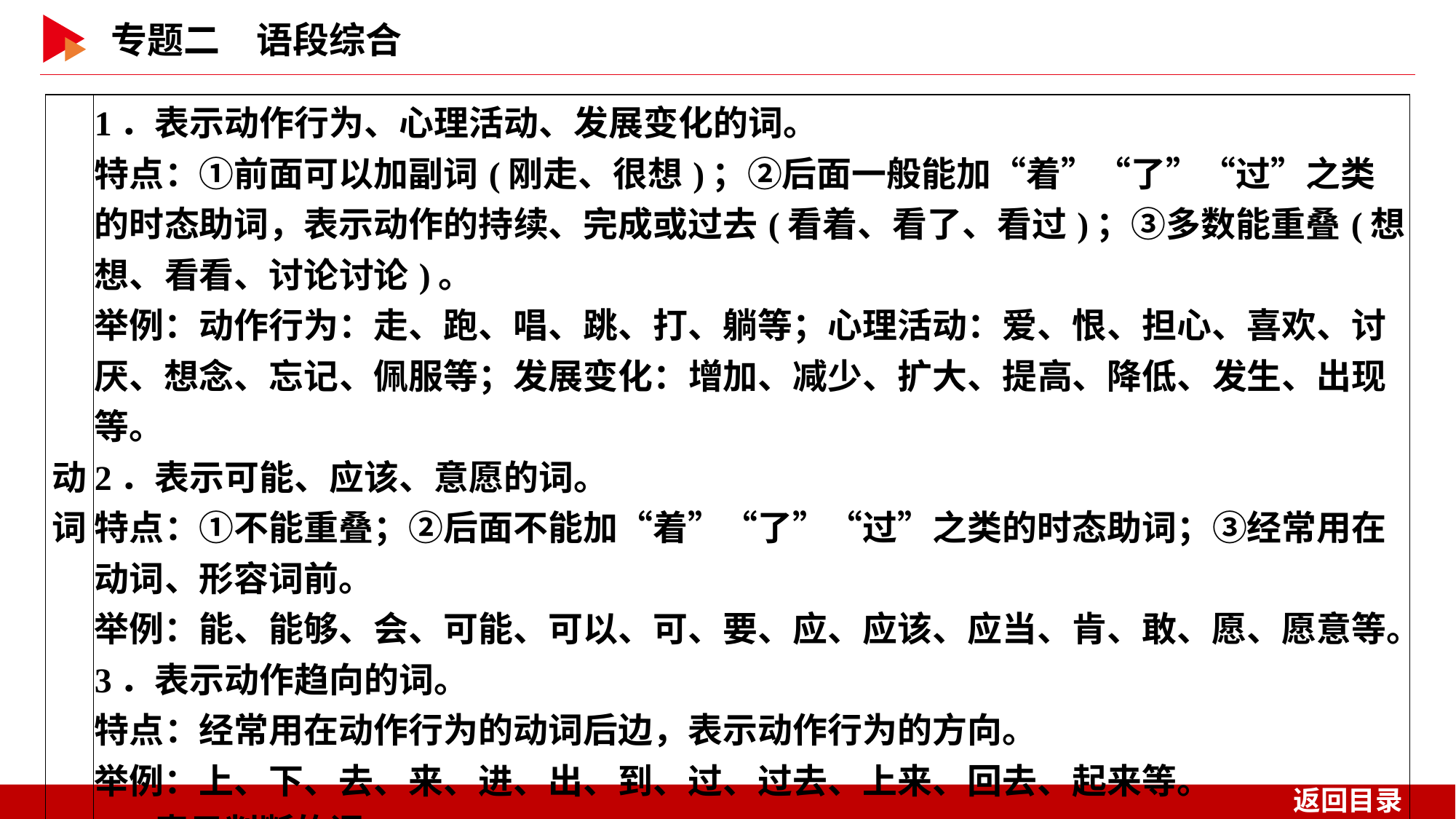

| 动词 | 1．表示动作行为、心理活动、发展变化的词。 特点：①前面可以加副词(刚走、很想)；②后面一般能加“着”“了”“过”之类的时态助词，表示动作的持续、完成或过去(看着、看了、看过)；③多数能重叠(想想、看看、讨论讨论)。 举例：动作行为：走、跑、唱、跳、打、躺等；心理活动：爱、恨、担心、喜欢、讨厌、想念、忘记、佩服等；发展变化：增加、减少、扩大、提高、降低、发生、出现等。 2．表示可能、应该、意愿的词。 特点：①不能重叠；②后面不能加“着”“了”“过”之类的时态助词；③经常用在动词、形容词前。 举例：能、能够、会、可能、可以、可、要、应、应该、应当、肯、敢、愿、愿意等。 3．表示动作趋向的词。 特点：经常用在动作行为的动词后边，表示动作行为的方向。 举例：上、下、去、来、进、出、到、过、过去、上来、回去、起来等。 4．表示判断的词。 举例：是。 |
| --- | --- |